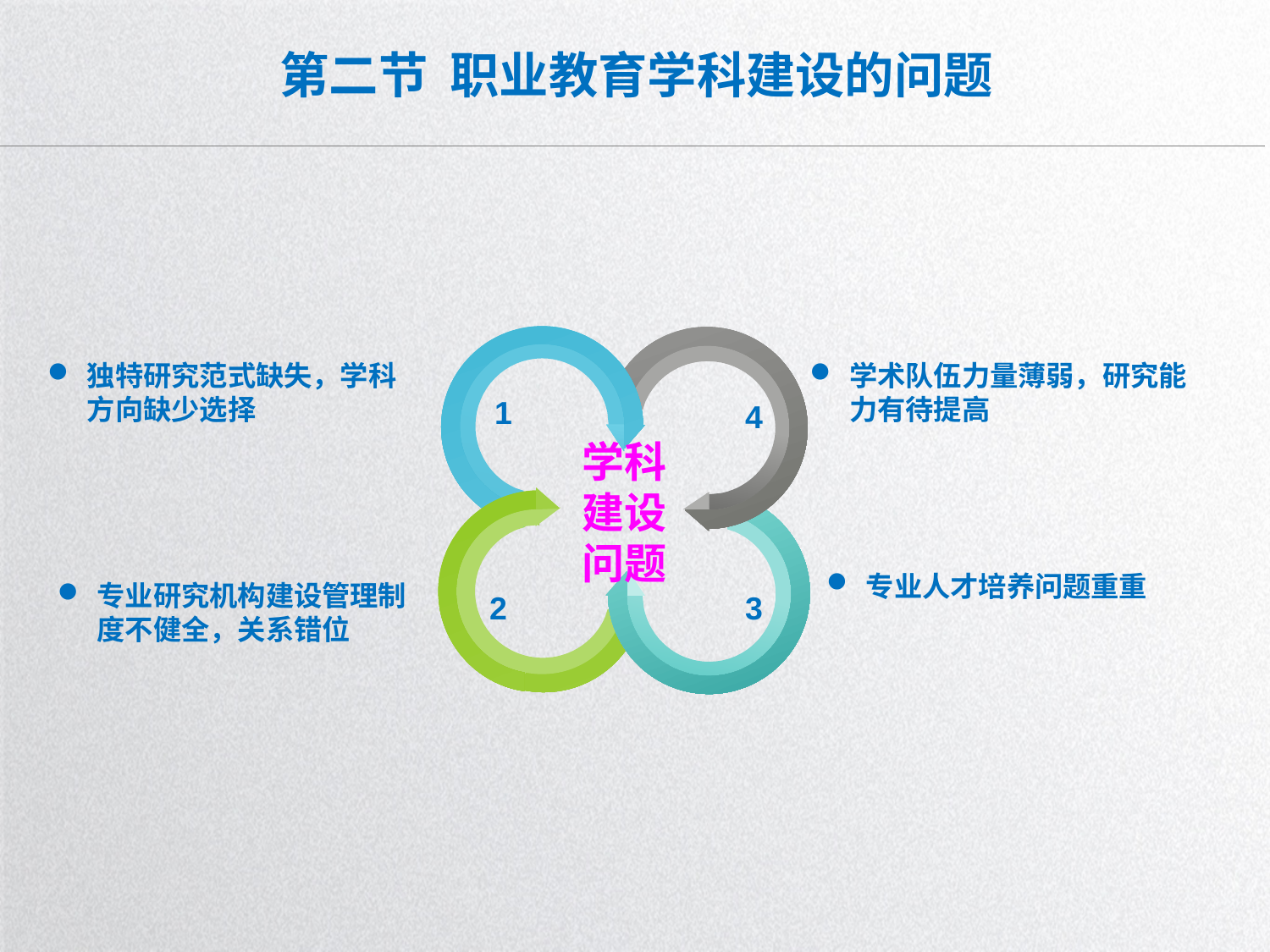

# 第二节  职业教育学科建设的问题

独特研究范式缺失，学科方向缺少选择
学术队伍力量薄弱，研究能力有待提高
1
4
学科建设
问题
专业人才培养问题重重
专业研究机构建设管理制度不健全，关系错位
3
2